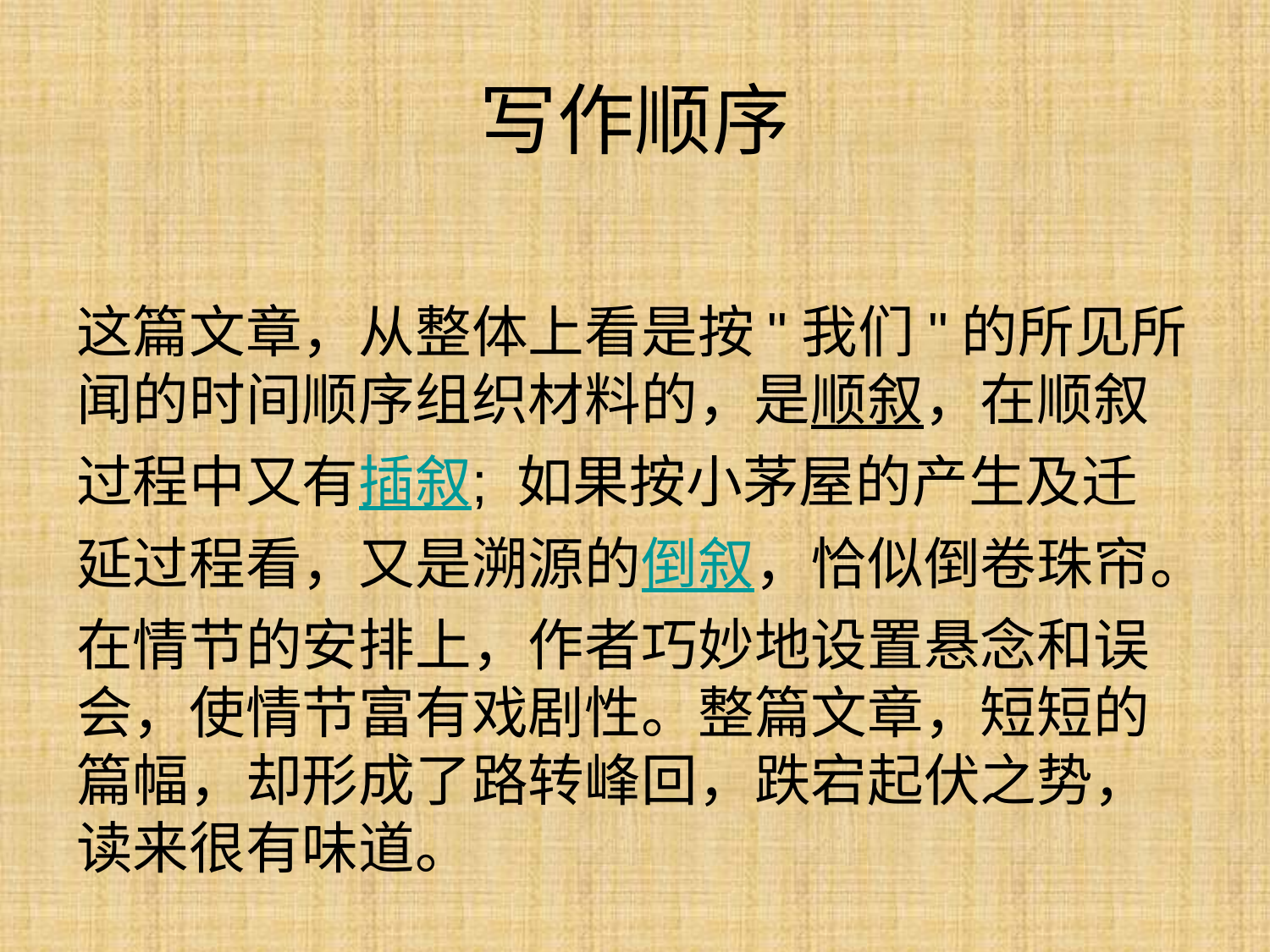

# 写作顺序
这篇文章，从整体上看是按"我们"的所见所闻的时间顺序组织材料的，是顺叙，在顺叙过程中又有插叙; 如果按小茅屋的产生及迁延过程看，又是溯源的倒叙，恰似倒卷珠帘。在情节的安排上，作者巧妙地设置悬念和误会，使情节富有戏剧性。整篇文章，短短的篇幅，却形成了路转峰回，跌宕起伏之势，读来很有味道。